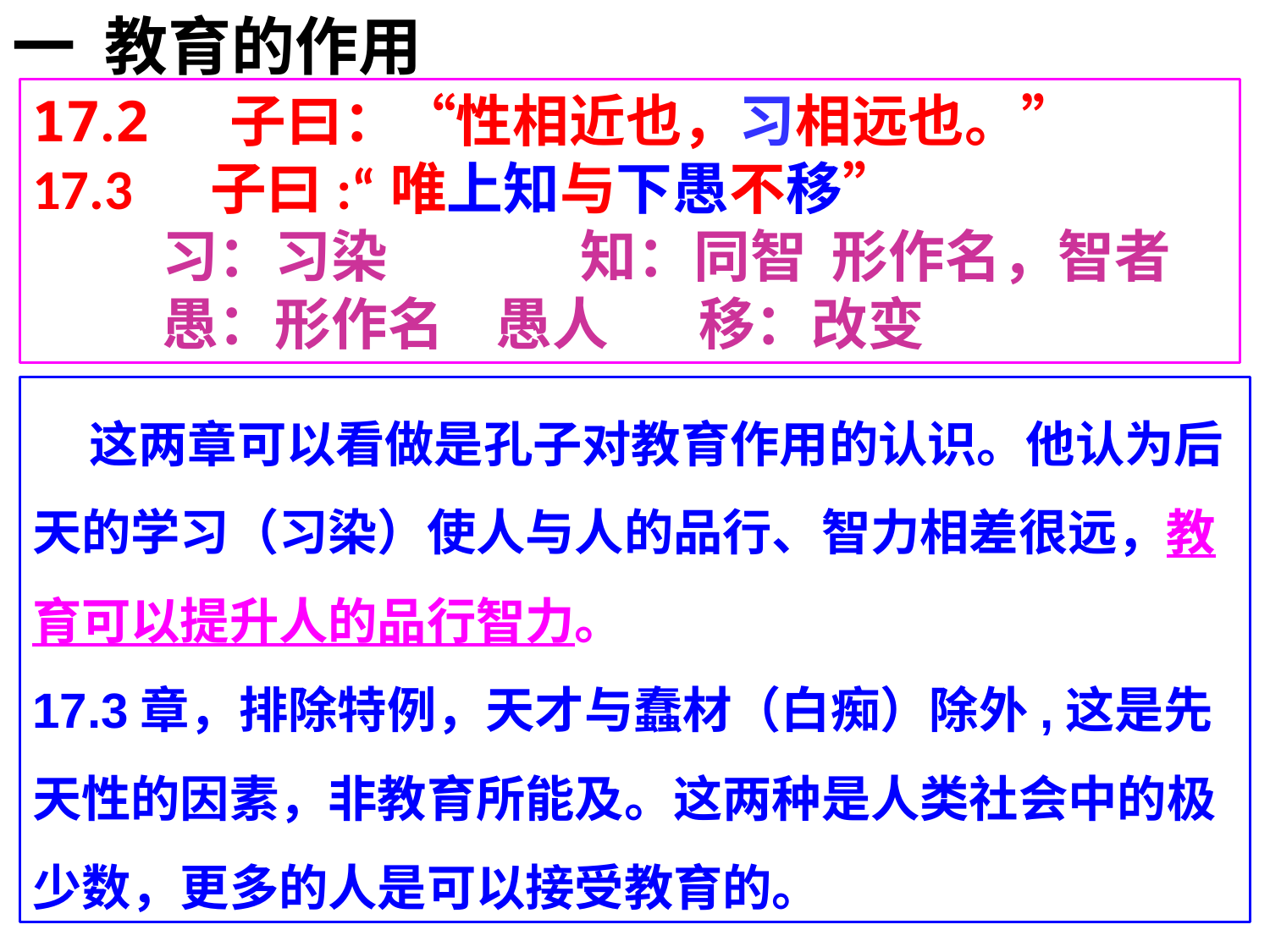

一  教育的作用
17.2  子曰：“性相近也，习相远也。”
17.3     子曰:“唯上知与下愚不移”
         习：习染               知：同智  形作名，智者
         愚：形作名    愚人       移：改变
    这两章可以看做是孔子对教育作用的认识。他认为后天的学习（习染）使人与人的品行、智力相差很远，教育可以提升人的品行智力。
17.3章，排除特例，天才与蠢材（白痴）除外,这是先天性的因素，非教育所能及。这两种是人类社会中的极少数，更多的人是可以接受教育的。